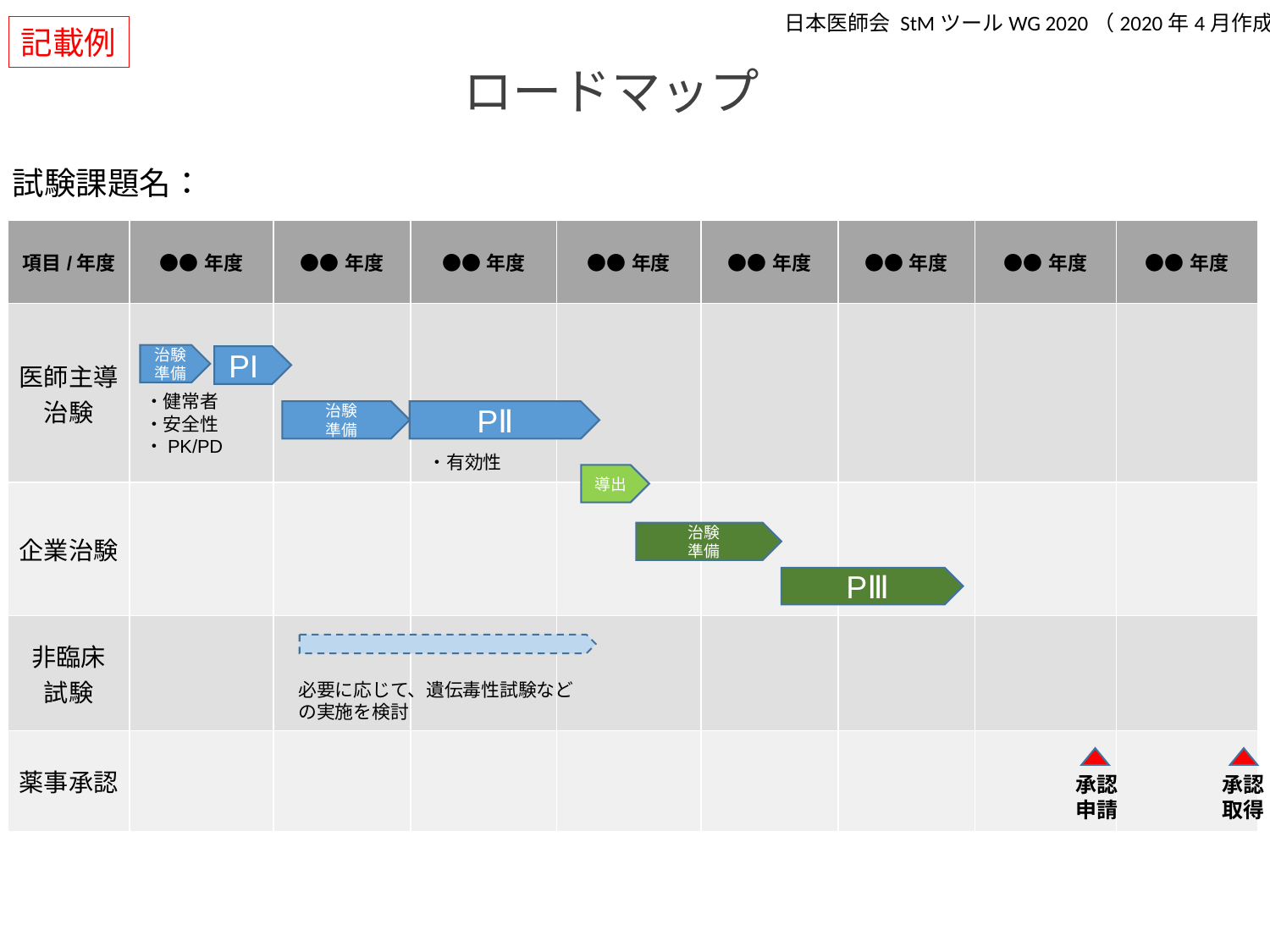

日本医師会 StMツールWG 2020（2020年4月作成）
記載例
# ロードマップ
試験課題名：
| 項目/年度 | ●●年度 | ●●年度 | ●●年度 | ●●年度 | ●●年度 | ●●年度 | ●●年度 | ●●年度 |
| --- | --- | --- | --- | --- | --- | --- | --- | --- |
| 医師主導 治験 |  |  |  |  |  |  |  |  |
| 企業治験 |  |  |  |  |  |  |  |  |
| 非臨床 試験 |  |  |  |  |  |  |  |  |
| 薬事承認 |  |  |  |  |  |  |  |  |
治験
準備
PI
・健常者
・安全性
・PK/PD
PⅡ
治験
準備
　　・有効性
導出
治験
準備
PⅢ

必要に応じて、遺伝毒性試験などの実施を検討

承認
取得
承認
申請